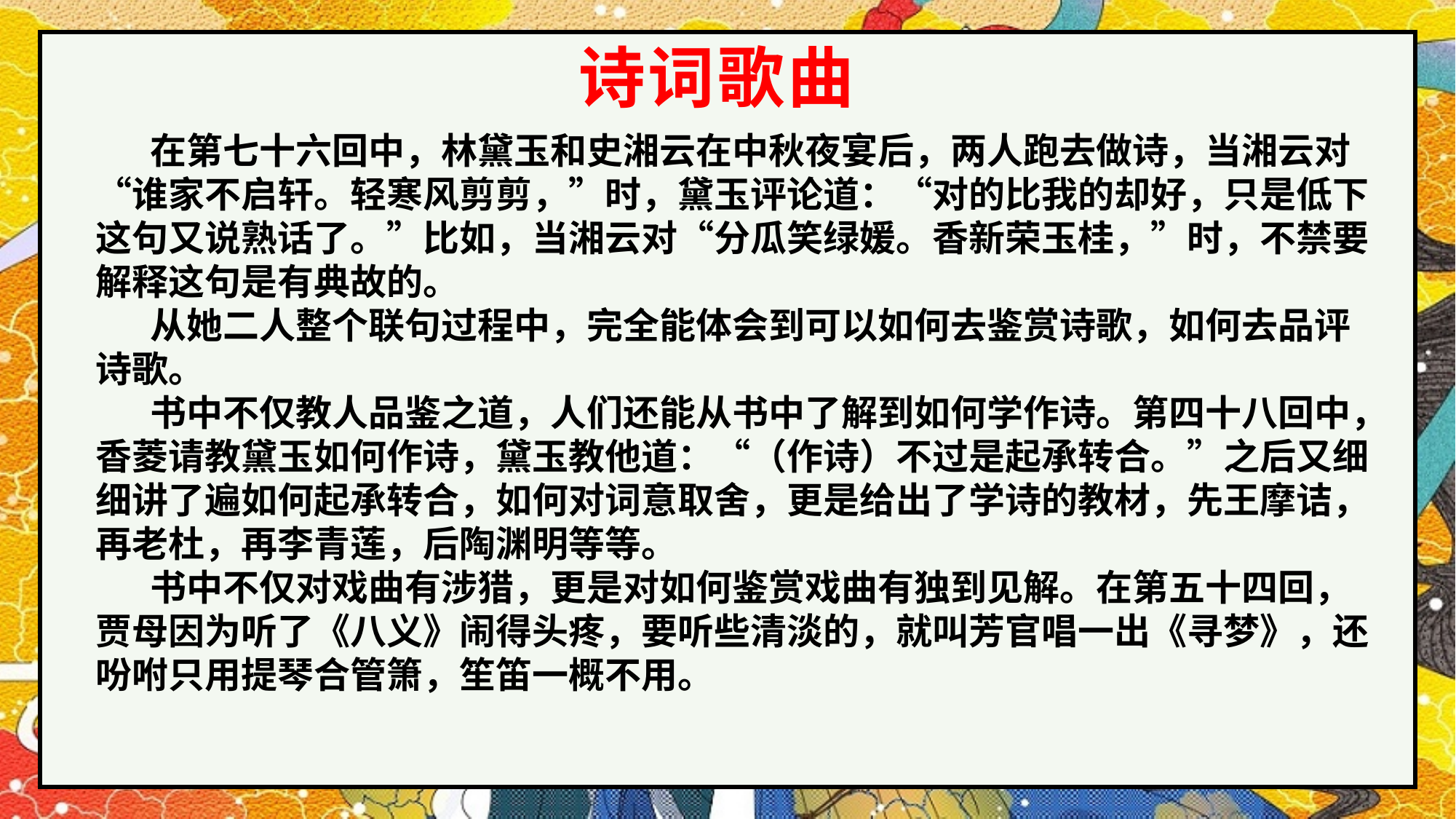

诗词歌曲
在第七十六回中，林黛玉和史湘云在中秋夜宴后，两人跑去做诗，当湘云对“谁家不启轩。轻寒风剪剪，”时，黛玉评论道：“对的比我的却好，只是低下这句又说熟话了。”比如，当湘云对“分瓜笑绿媛。香新荣玉桂，”时，不禁要解释这句是有典故的。
从她二人整个联句过程中，完全能体会到可以如何去鉴赏诗歌，如何去品评诗歌。
书中不仅教人品鉴之道，人们还能从书中了解到如何学作诗。第四十八回中，香菱请教黛玉如何作诗，黛玉教他道：“（作诗）不过是起承转合。”之后又细细讲了遍如何起承转合，如何对词意取舍，更是给出了学诗的教材，先王摩诘，再老杜，再李青莲，后陶渊明等等。
书中不仅对戏曲有涉猎，更是对如何鉴赏戏曲有独到见解。在第五十四回，贾母因为听了《八义》闹得头疼，要听些清淡的，就叫芳官唱一出《寻梦》，还吩咐只用提琴合管箫，笙笛一概不用。